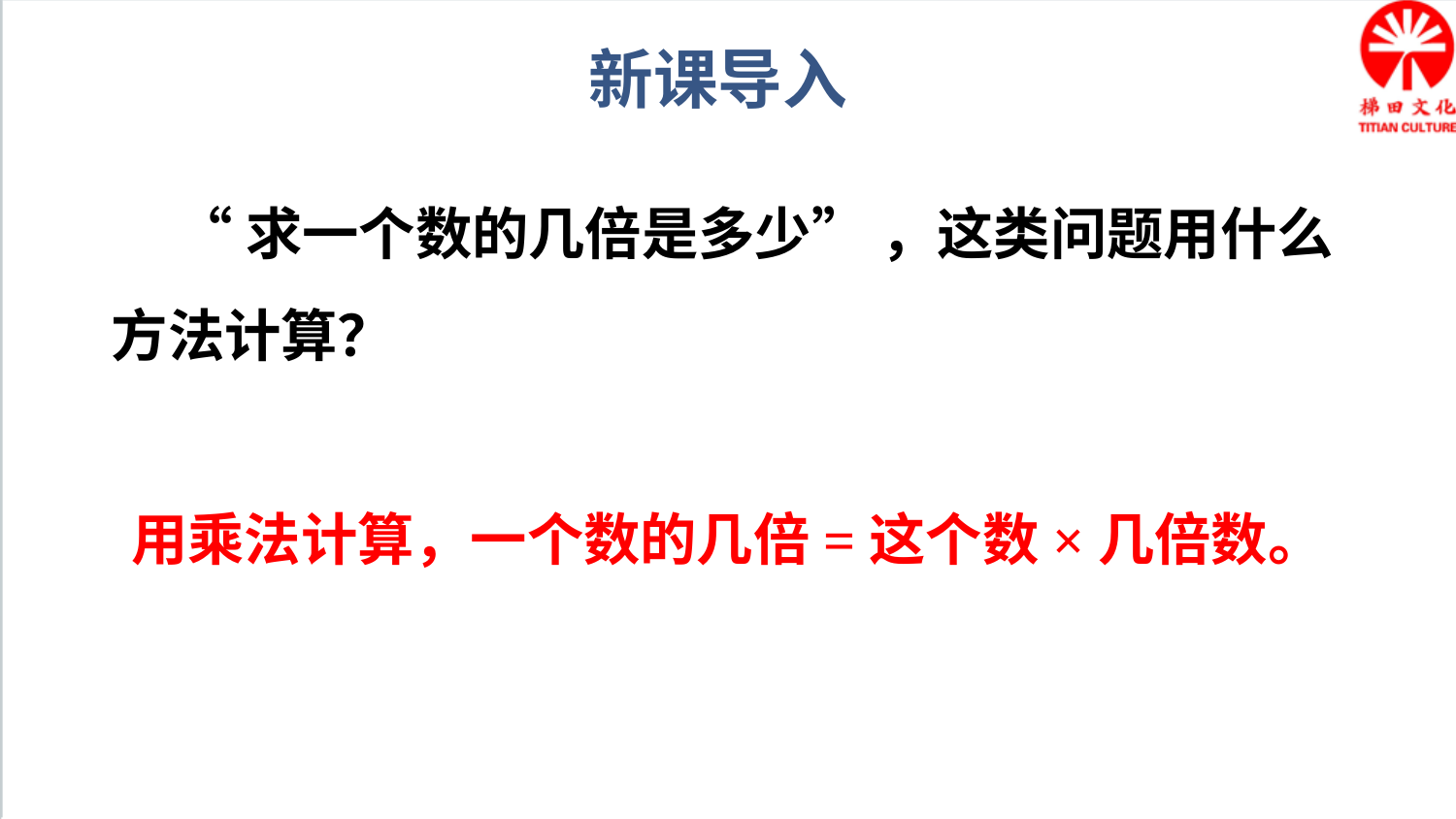

新课导入
     “求一个数的几倍是多少” ，这类问题用什么方法计算？

用乘法计算，一个数的几倍=这个数×几倍数。